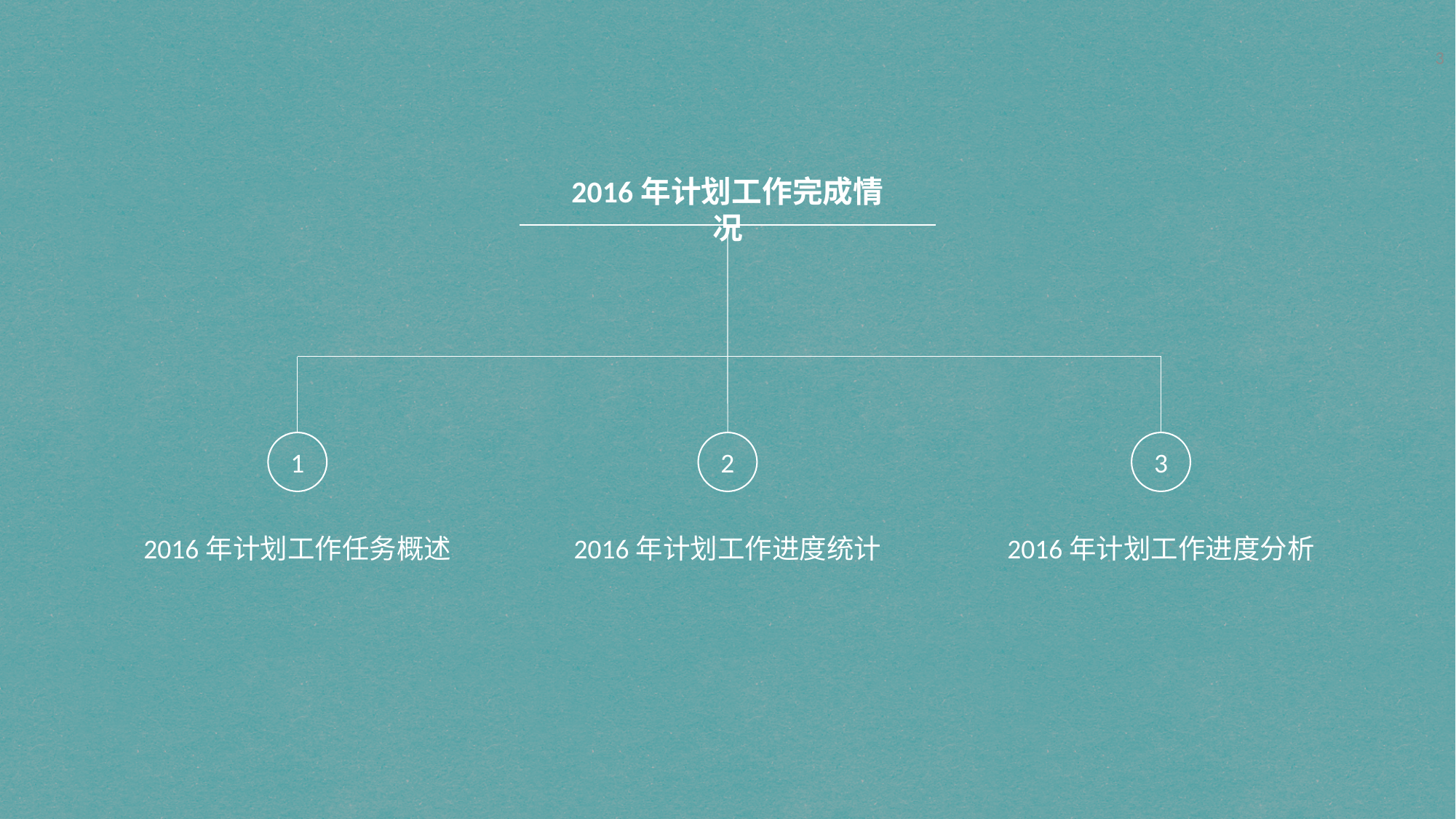

3
2016年计划工作完成情况
1
2
3
2016年计划工作任务概述
2016年计划工作进度统计
2016年计划工作进度分析